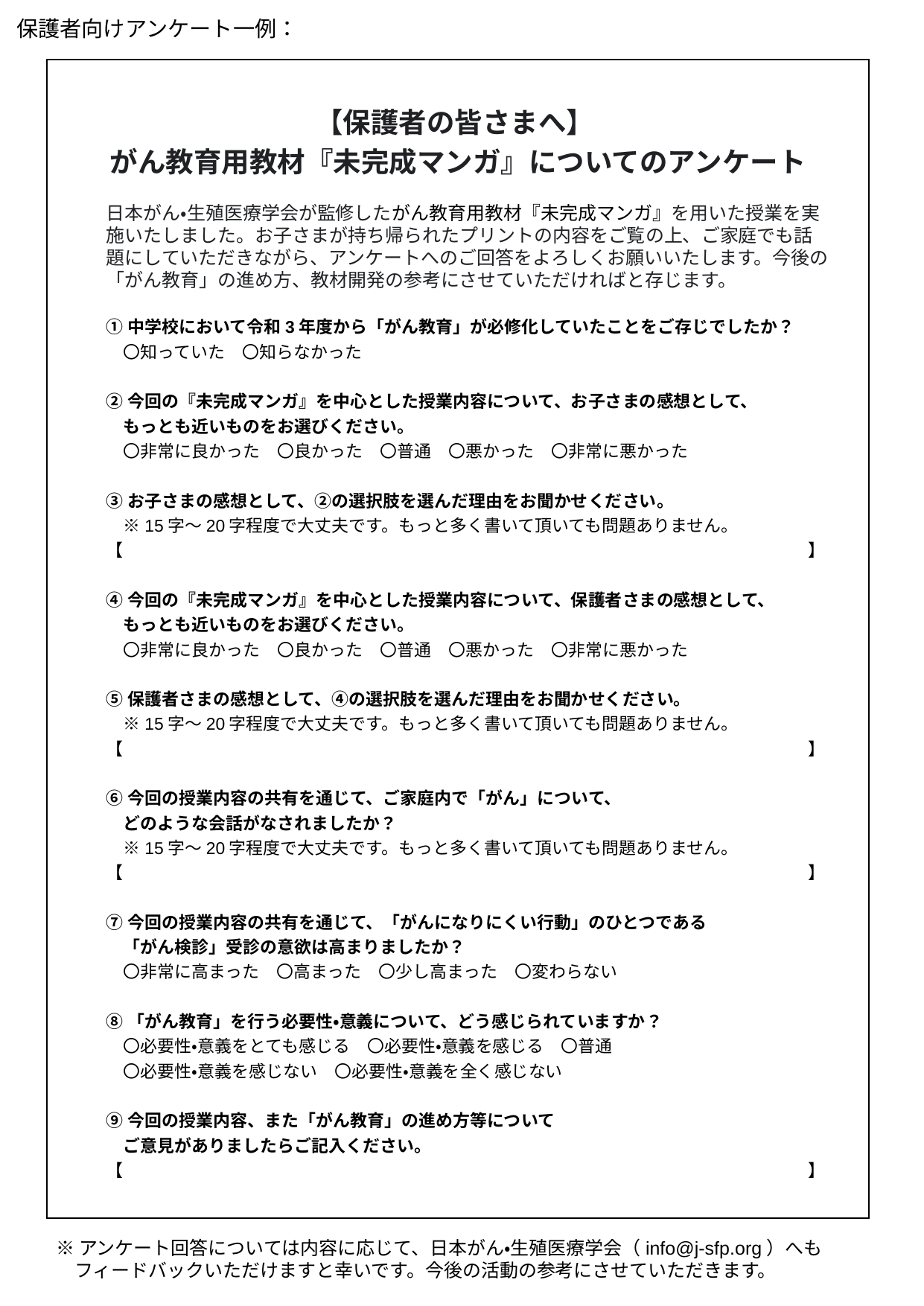

保護者向けアンケート一例：

【保護者の皆さまへ】
がん教育用教材『未完成マンガ』についてのアンケート
日本がん・生殖医療学会が監修したがん教育用教材『未完成マンガ』を用いた授業を実施いたしました。お子さまが持ち帰られたプリントの内容をご覧の上、ご家庭でも話題にしていただきながら、アンケートへのご回答をよろしくお願いいたします。今後の「がん教育」の進め方、教材開発の参考にさせていただければと存じます。
①中学校において令和3年度から「がん教育」が必修化していたことをご存じでしたか？
　〇知っていた　〇知らなかった

②今回の『未完成マンガ』を中心とした授業内容について、お子さまの感想として、
　もっとも近いものをお選びください。
　〇非常に良かった　〇良かった　〇普通　〇悪かった　〇非常に悪かった

③お子さまの感想として、②の選択肢を選んだ理由をお聞かせください。
　※15字～20字程度で大丈夫です。もっと多く書いて頂いても問題ありません。
【　　　　　　　　　　　　　　　　　　　　　　　　　　　　　　　　　　　　　　　　】

④今回の『未完成マンガ』を中心とした授業内容について、保護者さまの感想として、
　もっとも近いものをお選びください。
　〇非常に良かった　〇良かった　〇普通　〇悪かった　〇非常に悪かった

⑤保護者さまの感想として、④の選択肢を選んだ理由をお聞かせください。
　※15字～20字程度で大丈夫です。もっと多く書いて頂いても問題ありません。
【　　　　　　　　　　　　　　　　　　　　　　　　　　　　　　　　　　　　　　　　】

⑥今回の授業内容の共有を通じて、ご家庭内で「がん」について、
　どのような会話がなされましたか？
　※15字～20字程度で大丈夫です。もっと多く書いて頂いても問題ありません。
【　　　　　　　　　　　　　　　　　　　　　　　　　　　　　　　　　　　　　　　　】

⑦今回の授業内容の共有を通じて、「がんになりにくい行動」のひとつである
　「がん検診」受診の意欲は高まりましたか？
　〇非常に高まった　〇高まった　〇少し高まった　〇変わらない

⑧「がん教育」を行う必要性・意義について、どう感じられていますか？
　〇必要性・意義をとても感じる　〇必要性・意義を感じる　〇普通
　〇必要性・意義を感じない　〇必要性・意義を全く感じない

⑨今回の授業内容、また「がん教育」の進め方等について
　ご意見がありましたらご記入ください。
【　　　　　　　　　　　　　　　　　　　　　　　　　　　　　　　　　　　　　　　　】
※アンケート回答については内容に応じて、日本がん・生殖医療学会（info@j-sfp.org）へも
　フィードバックいただけますと幸いです。今後の活動の参考にさせていただきます。